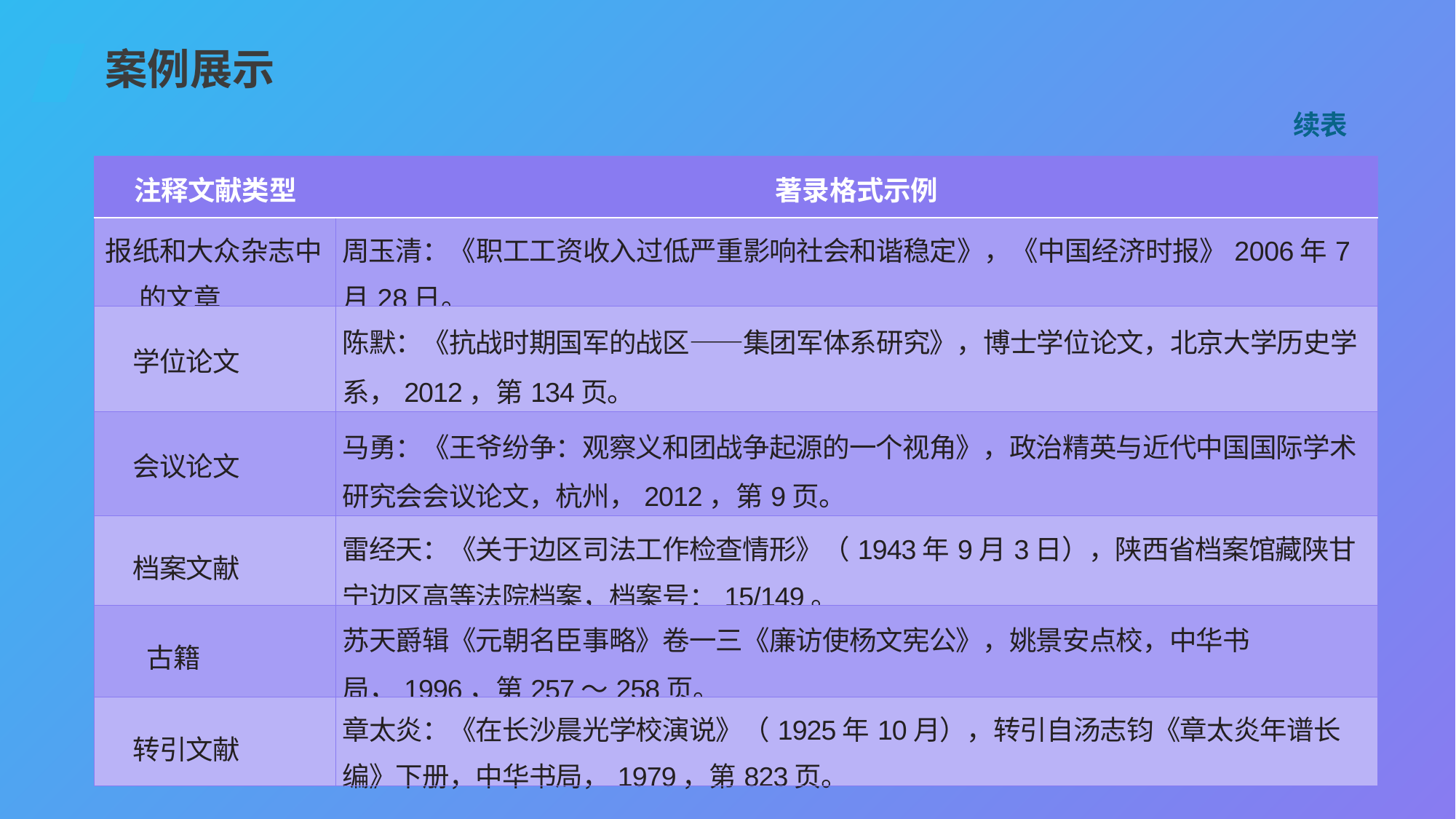

案例展示
续表
| 注释文献类型 | 著录格式示例 |
| --- | --- |
| 报纸和大众杂志中的文章 | 周玉清：《职工工资收入过低严重影响社会和谐稳定》，《中国经济时报》2006年7月28日。 |
| 学位论文 | 陈默：《抗战时期国军的战区——集团军体系研究》，博士学位论文，北京大学历史学系，2012，第134页。 |
| 会议论文 | 马勇：《王爷纷争：观察义和团战争起源的一个视角》，政治精英与近代中国国际学术研究会会议论文，杭州，2012，第9页。 |
| 档案文献 | 雷经天：《关于边区司法工作检查情形》（1943年9月3日），陕西省档案馆藏陕甘宁边区高等法院档案，档案号：15/149。 |
| 古籍 | 苏天爵辑《元朝名臣事略》卷一三《廉访使杨文宪公》，姚景安点校，中华书局，1996，第257～258页。 |
| 转引文献 | 章太炎：《在长沙晨光学校演说》（1925年10月），转引自汤志钧《章太炎年谱长编》下册，中华书局，1979，第823页。 |